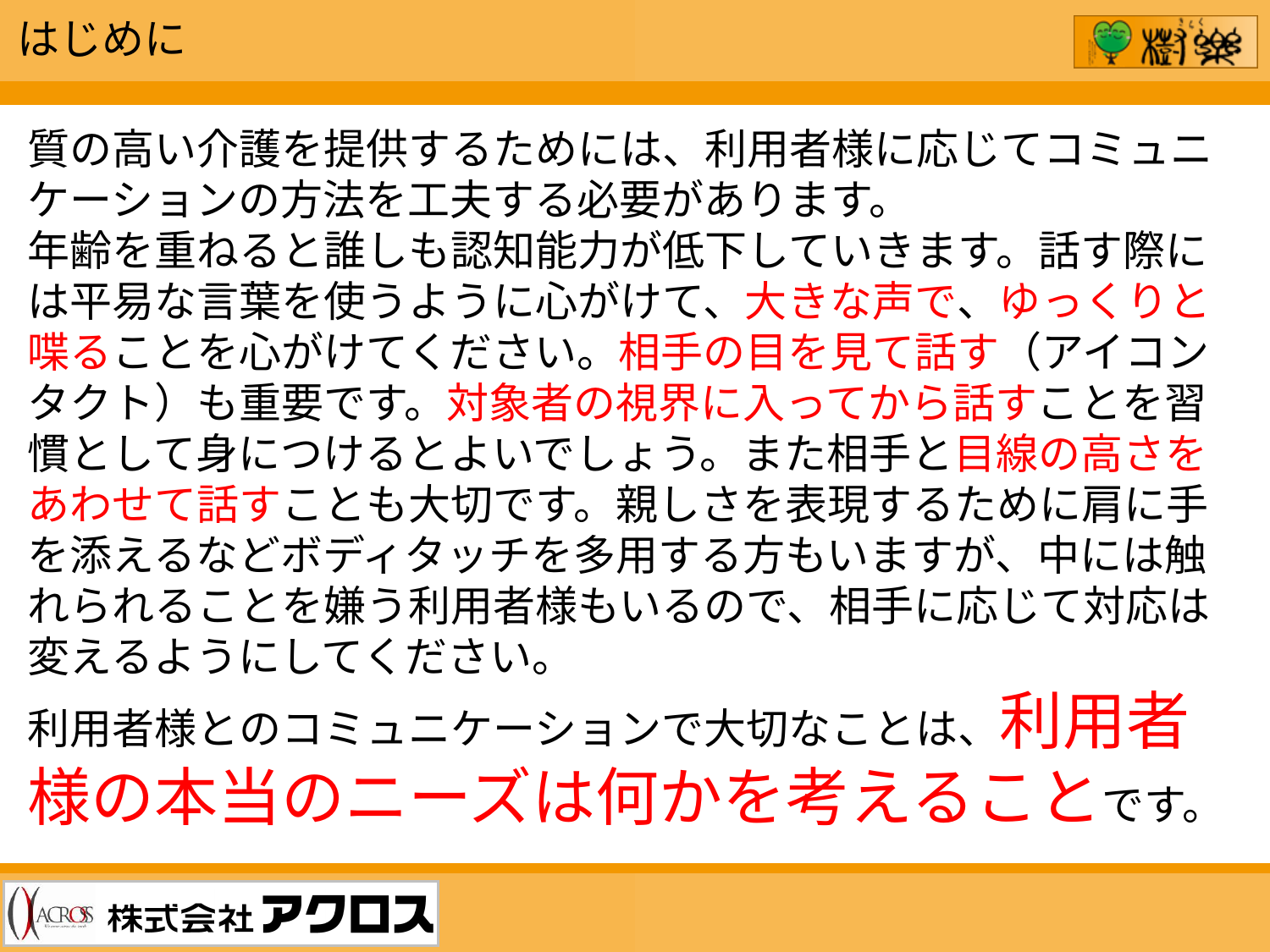

はじめに
質の高い介護を提供するためには、利用者様に応じてコミュニ
ケーションの方法を工夫する必要があります。
年齢を重ねると誰しも認知能力が低下していきます。話す際には平易な言葉を使うように心がけて、大きな声で、ゆっくりと喋ることを心がけてください。相手の目を見て話す（アイコンタクト）も重要です。対象者の視界に入ってから話すことを習慣として身につけるとよいでしょう。また相手と目線の高さをあわせて話すことも大切です。親しさを表現するために肩に手を添えるなどボディタッチを多用する方もいますが、中には触れられることを嫌う利用者様もいるので、相手に応じて対応は変えるようにしてください。
利用者様とのコミュニケーションで大切なことは、利用者様の本当のニーズは何かを考えることです。